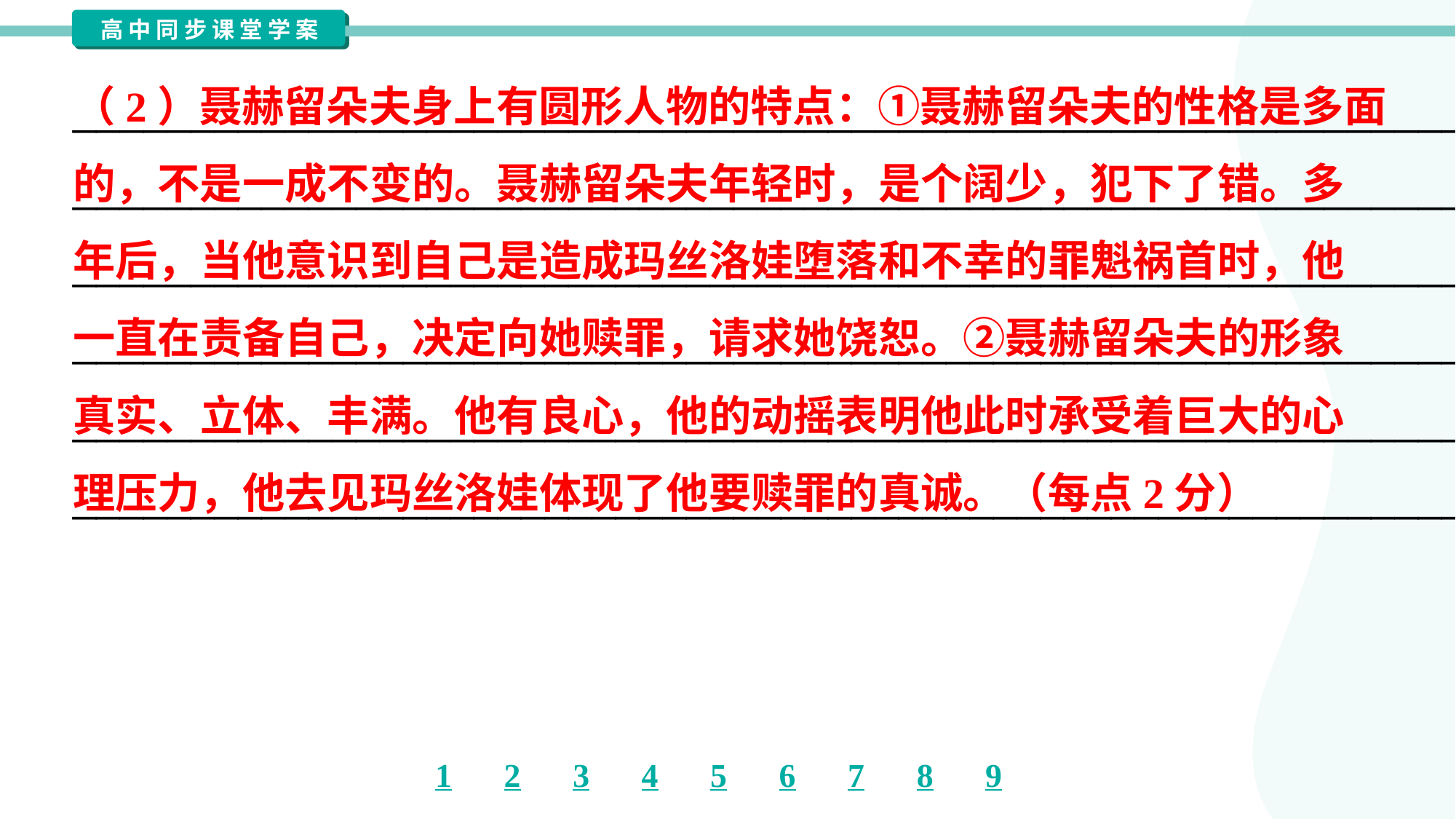

（2）聂赫留朵夫身上有圆形人物的特点：①聂赫留朵夫的性格是多面
的，不是一成不变的。聂赫留朵夫年轻时，是个阔少，犯下了错。多
年后，当他意识到自己是造成玛丝洛娃堕落和不幸的罪魁祸首时，他
一直在责备自己，决定向她赎罪，请求她饶恕。②聂赫留朵夫的形象
真实、立体、丰满。他有良心，他的动摇表明他此时承受着巨大的心
理压力，他去见玛丝洛娃体现了他要赎罪的真诚。（每点2分）
_____________________________________________________________
_____________________________________________________________
_____________________________________________________________
_____________________________________________________________
_____________________________________________________________
_____________________________________________________________